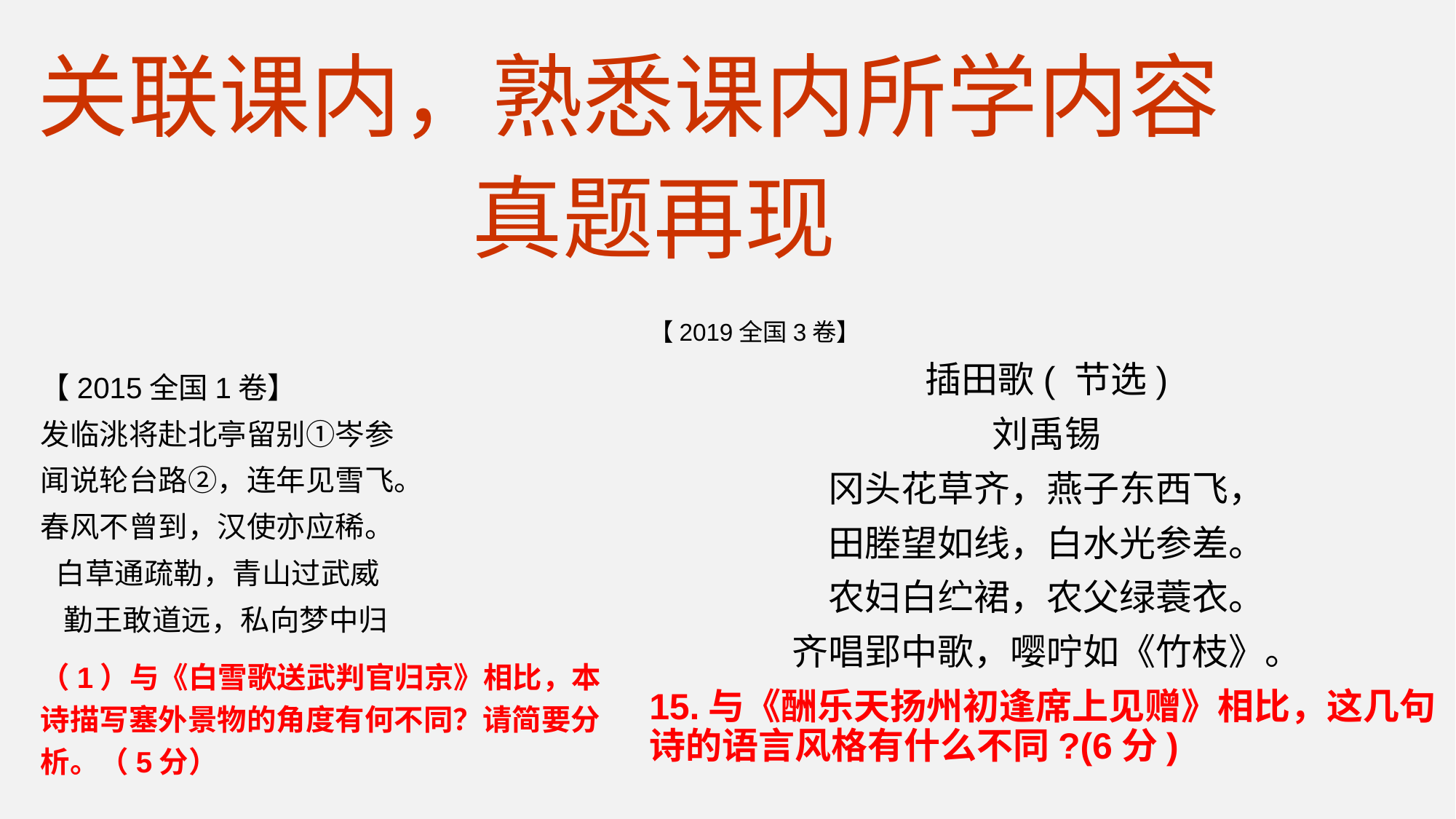

# 关联课内，熟悉课内所学内容
真题再现
【2019全国3卷】
插田歌( 节选)
刘禹锡
冈头花草齐，燕子东西飞，
田塍望如线，白水光参差。
农妇白纻裙，农父绿蓑衣。
齐唱郢中歌，嘤咛如《竹枝》。
15.与《酬乐天扬州初逢席上见赠》相比，这几句诗的语言风格有什么不同?(6分)
【2015全国1卷】
发临洮将赴北亭留别①岑参
闻说轮台路②，连年见雪飞。
春风不曾到，汉使亦应稀。
 白草通疏勒，青山过武威
  勤王敢道远，私向梦中归
（1）与《白雪歌送武判官归京》相比，本诗描写塞外景物的角度有何不同？请简要分析。（5分）